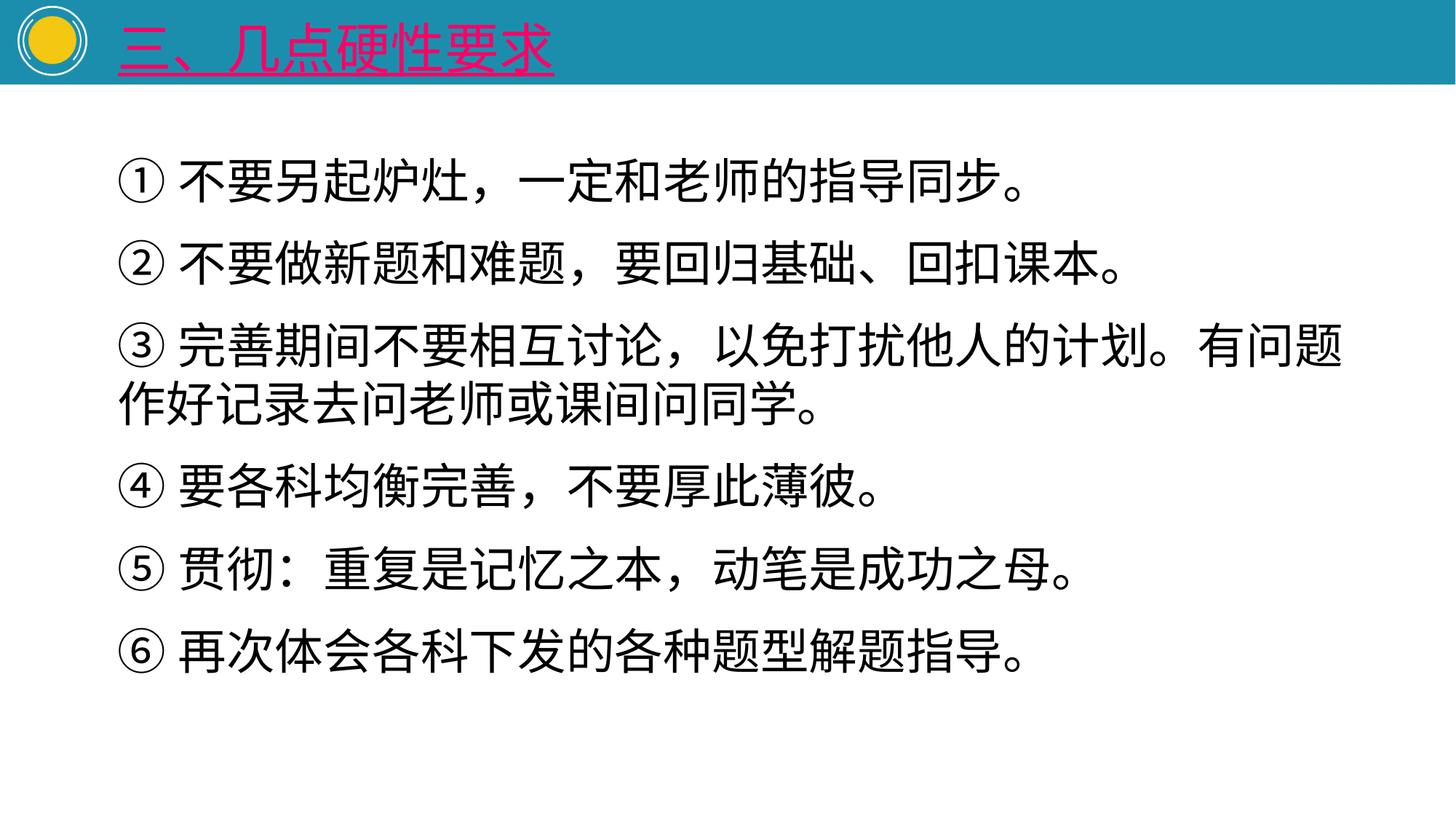

三、几点硬性要求

①不要另起炉灶，一定和老师的指导同步。
②不要做新题和难题，要回归基础、回扣课本。
③完善期间不要相互讨论，以免打扰他人的计划。有问题作好记录去问老师或课间问同学。
④要各科均衡完善，不要厚此薄彼。
⑤贯彻：重复是记忆之本，动笔是成功之母。
⑥再次体会各科下发的各种题型解题指导。